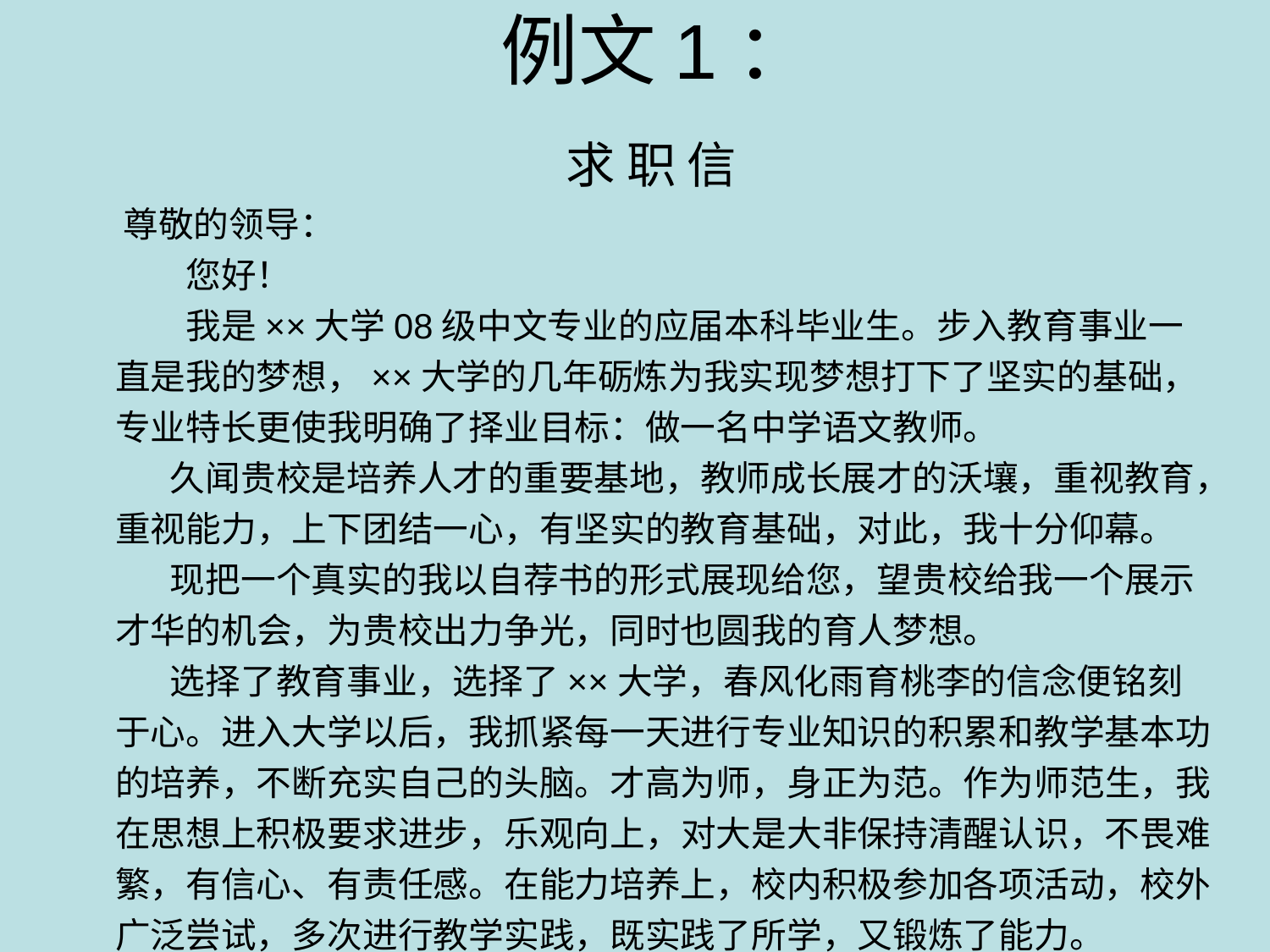

例文1：
 求 职 信
      尊敬的领导：
              您好！
              我是××大学08级中文专业的应届本科毕业生。步入教育事业一直是我的梦想，××大学的几年砺炼为我实现梦想打下了坚实的基础，专业特长更使我明确了择业目标：做一名中学语文教师。
            久闻贵校是培养人才的重要基地，教师成长展才的沃壤，重视教育，重视能力，上下团结一心，有坚实的教育基础，对此，我十分仰幕。
            现把一个真实的我以自荐书的形式展现给您，望贵校给我一个展示才华的机会，为贵校出力争光，同时也圆我的育人梦想。
            选择了教育事业，选择了××大学，春风化雨育桃李的信念便铭刻于心。进入大学以后，我抓紧每一天进行专业知识的积累和教学基本功的培养，不断充实自己的头脑。才高为师，身正为范。作为师范生，我在思想上积极要求进步，乐观向上，对大是大非保持清醒认识，不畏难繁，有信心、有责任感。在能力培养上，校内积极参加各项活动，校外广泛尝试，多次进行教学实践，既实践了所学，又锻炼了能力。